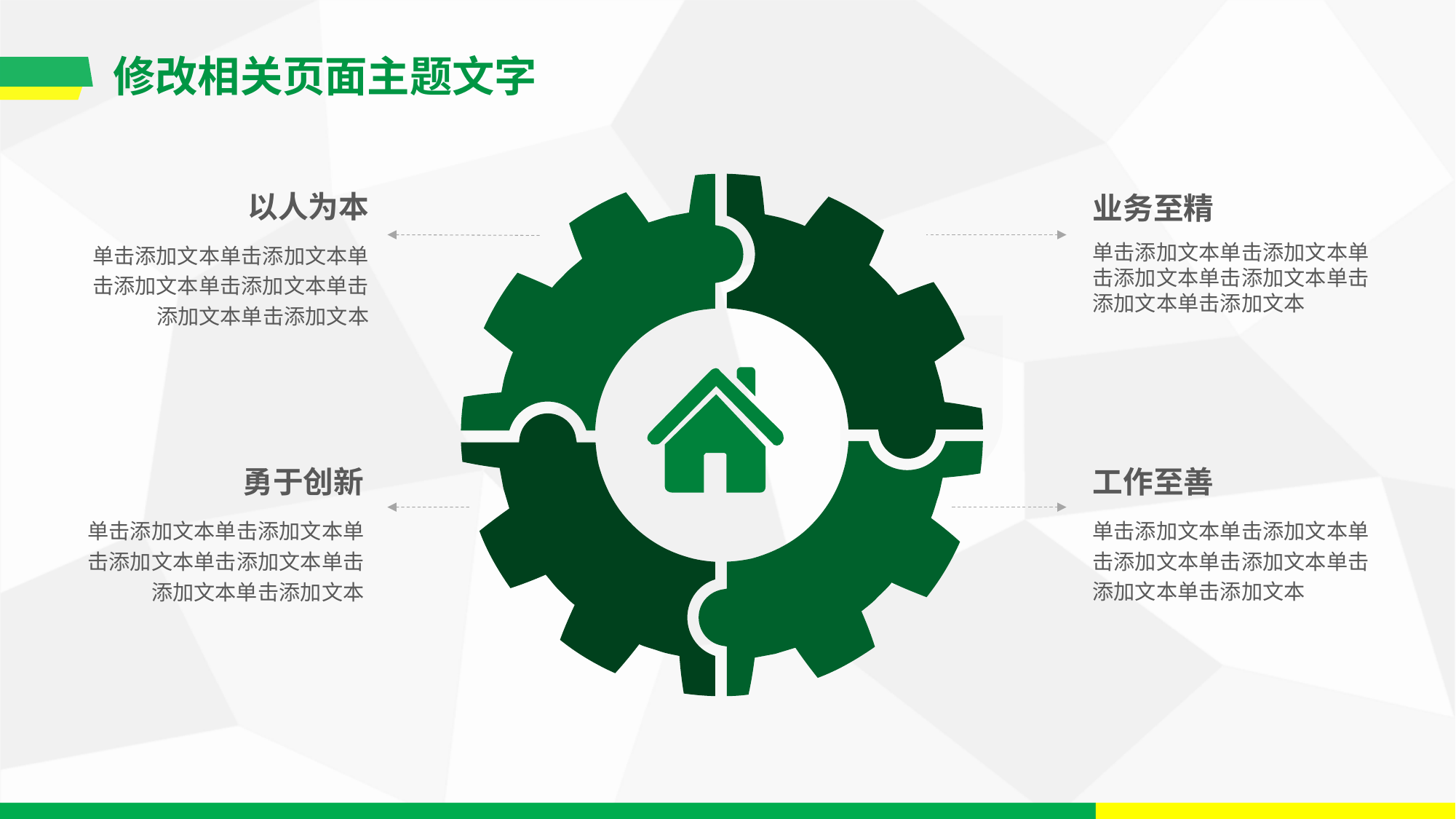

修改相关页面主题文字

以人为本
单击添加文本单击添加文本单击添加文本单击添加文本单击添加文本单击添加文本
业务至精
单击添加文本单击添加文本单击添加文本单击添加文本单击添加文本单击添加文本

工作至善
单击添加文本单击添加文本单击添加文本单击添加文本单击添加文本单击添加文本
勇于创新
单击添加文本单击添加文本单击添加文本单击添加文本单击添加文本单击添加文本